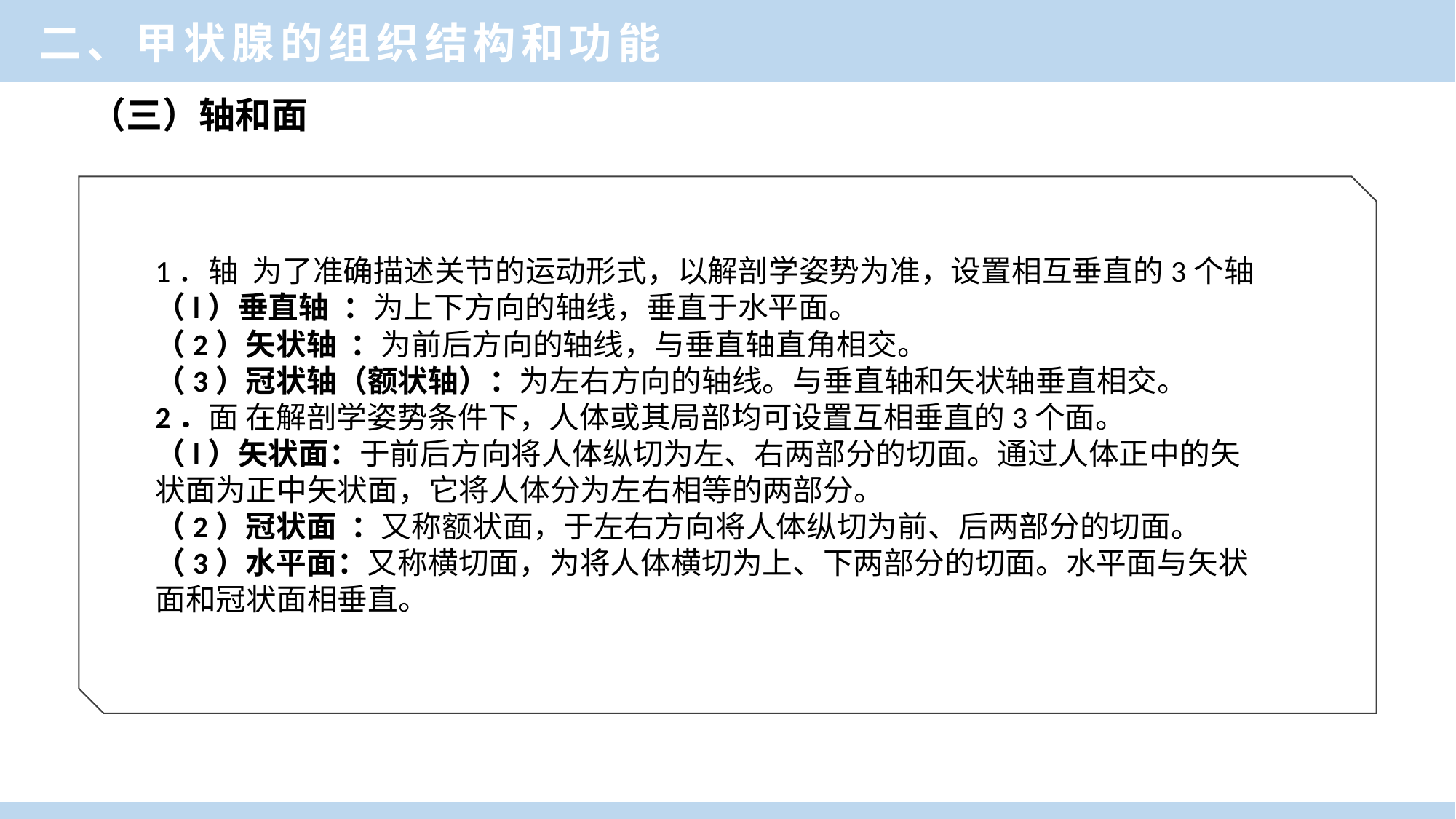

二、甲状腺的组织结构和功能
（三）轴和面

1．轴  为了准确描述关节的运动形式，以解剖学姿势为准，设置相互垂直的3个轴
（l）垂直轴  ：为上下方向的轴线，垂直于水平面。
（2）矢状轴  ：为前后方向的轴线，与垂直轴直角相交。
（3）冠状轴（额状轴）：为左右方向的轴线。与垂直轴和矢状轴垂直相交。
2．面 在解剖学姿势条件下，人体或其局部均可设置互相垂直的3个面。
（l）矢状面：于前后方向将人体纵切为左、右两部分的切面。通过人体正中的矢状面为正中矢状面，它将人体分为左右相等的两部分。
（2）冠状面  ：又称额状面，于左右方向将人体纵切为前、后两部分的切面。
（3）水平面：又称横切面，为将人体横切为上、下两部分的切面。水平面与矢状面和冠状面相垂直。